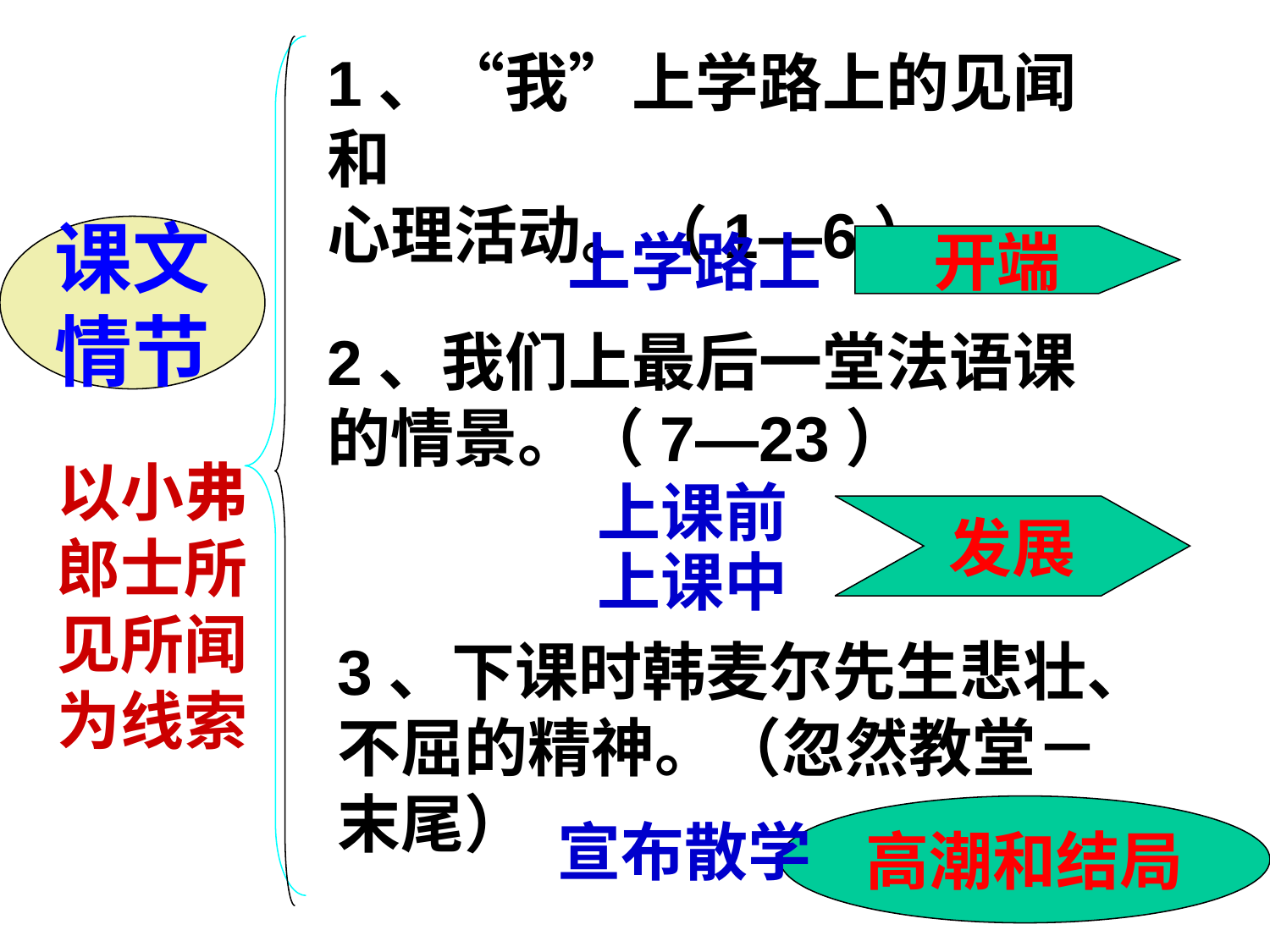

1、“我”上学路上的见闻和
心理活动。（1—6）
课文
情节
上学路上
开端
2、我们上最后一堂法语课
的情景。（7—23）
以小弗郎士所
见所闻为线索
上课前
发展
上课中
3、下课时韩麦尔先生悲壮、
不屈的精神。（忽然教堂－末尾）
高潮和结局
宣布散学